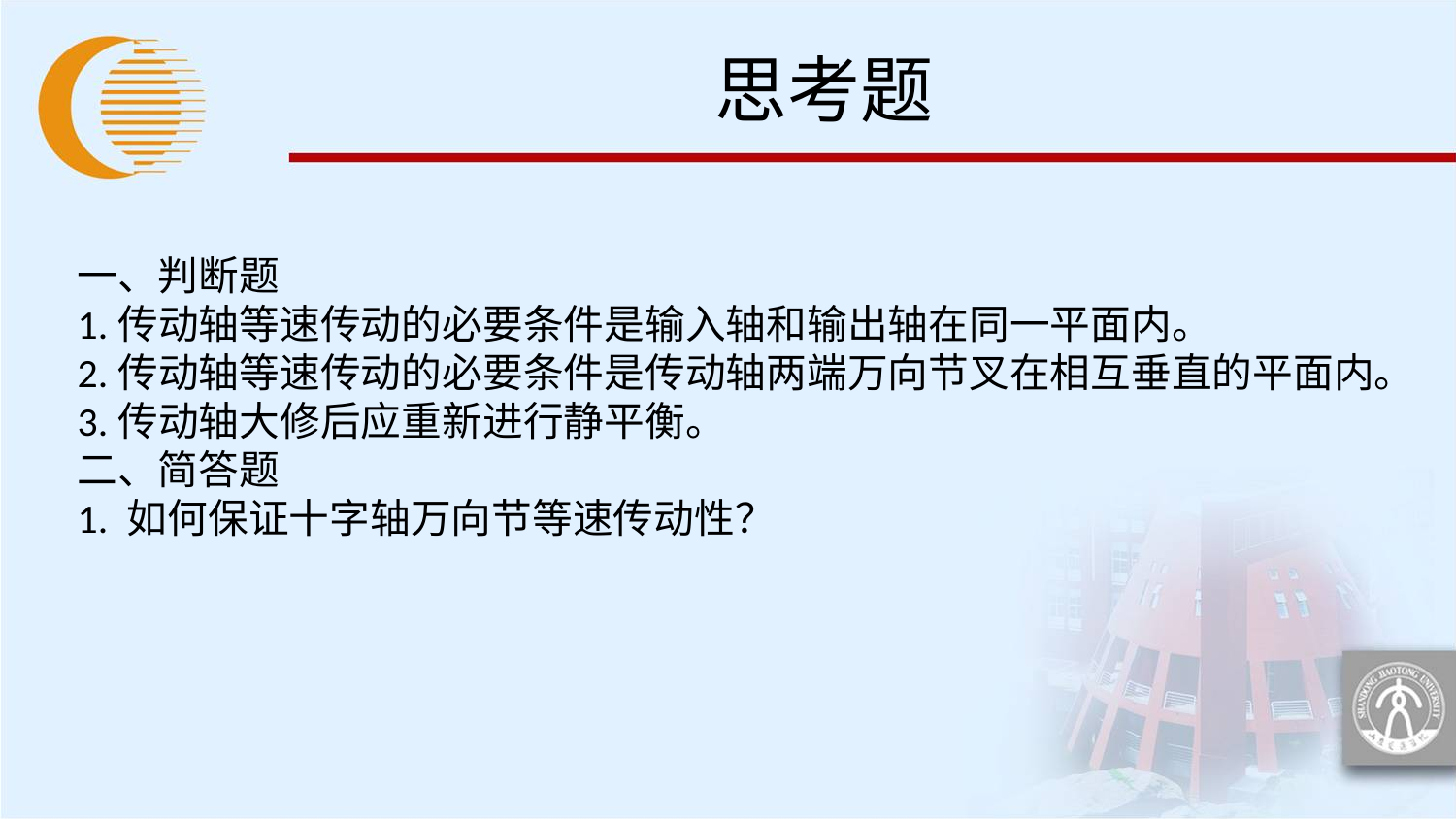

# 思考题
一、判断题
1.传动轴等速传动的必要条件是输入轴和输出轴在同一平面内。
2.传动轴等速传动的必要条件是传动轴两端万向节叉在相互垂直的平面内。
3.传动轴大修后应重新进行静平衡。
二、简答题
1. 如何保证十字轴万向节等速传动性？